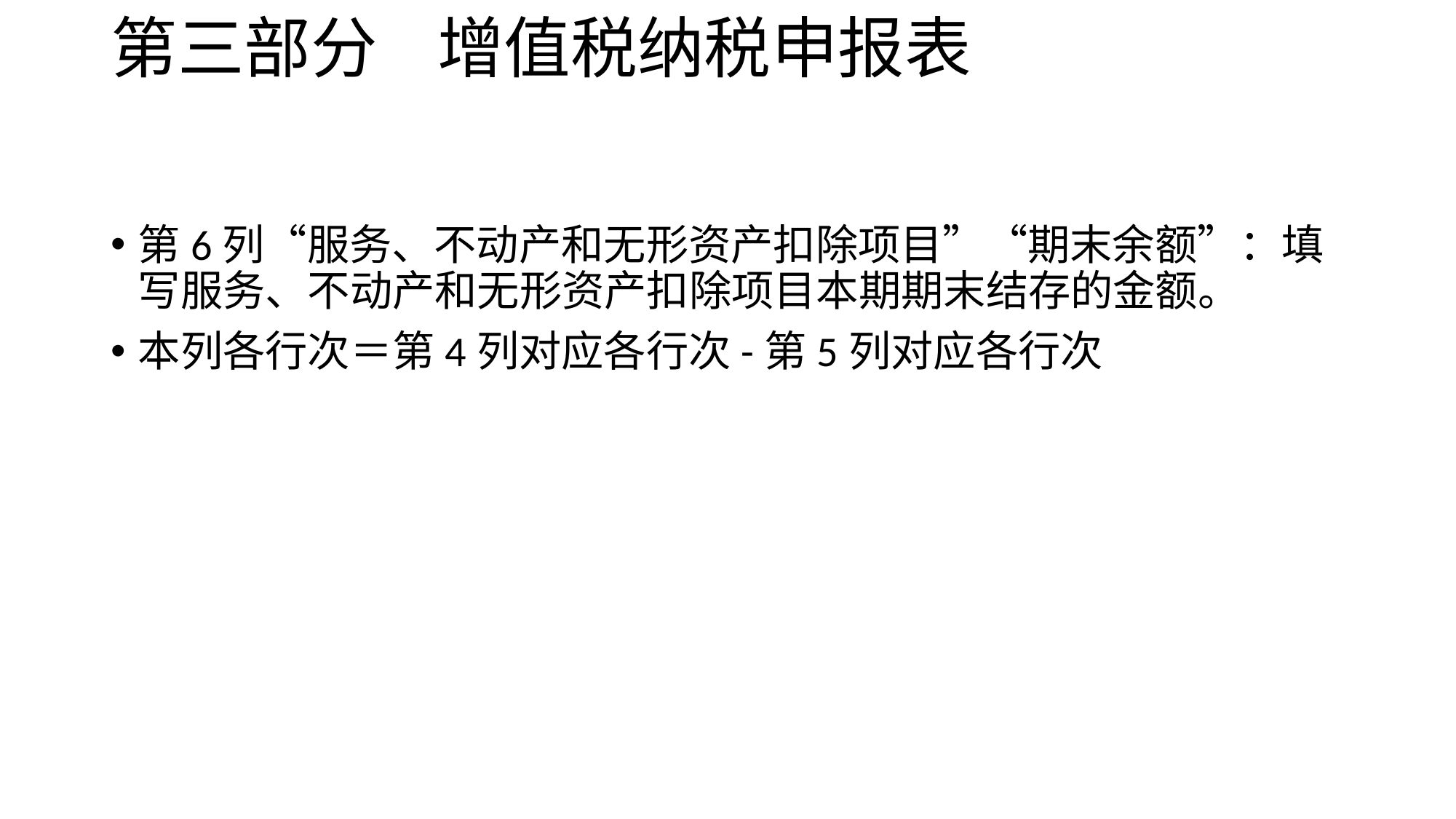

# 第三部分    增值税纳税申报表

第6列“服务、不动产和无形资产扣除项目”“期末余额”：填写服务、不动产和无形资产扣除项目本期期末结存的金额。
本列各行次＝第4列对应各行次-第5列对应各行次